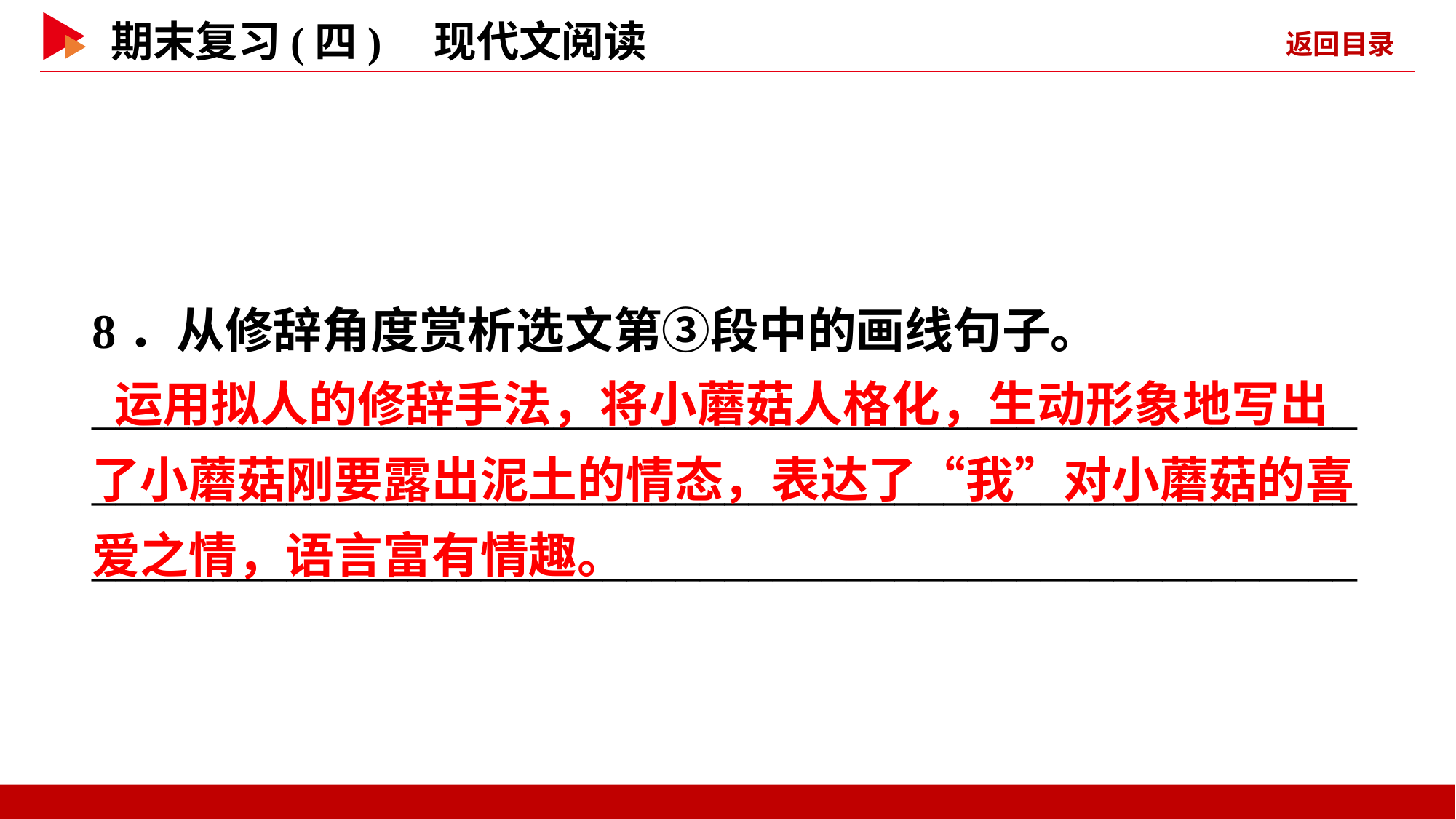

8．从修辞角度赏析选文第③段中的画线句子。
____________________________________________________________________________________________________________________________________________________________
 运用拟人的修辞手法，将小蘑菇人格化，生动形象地写出了小蘑菇刚要露出泥土的情态，表达了“我”对小蘑菇的喜爱之情，语言富有情趣。